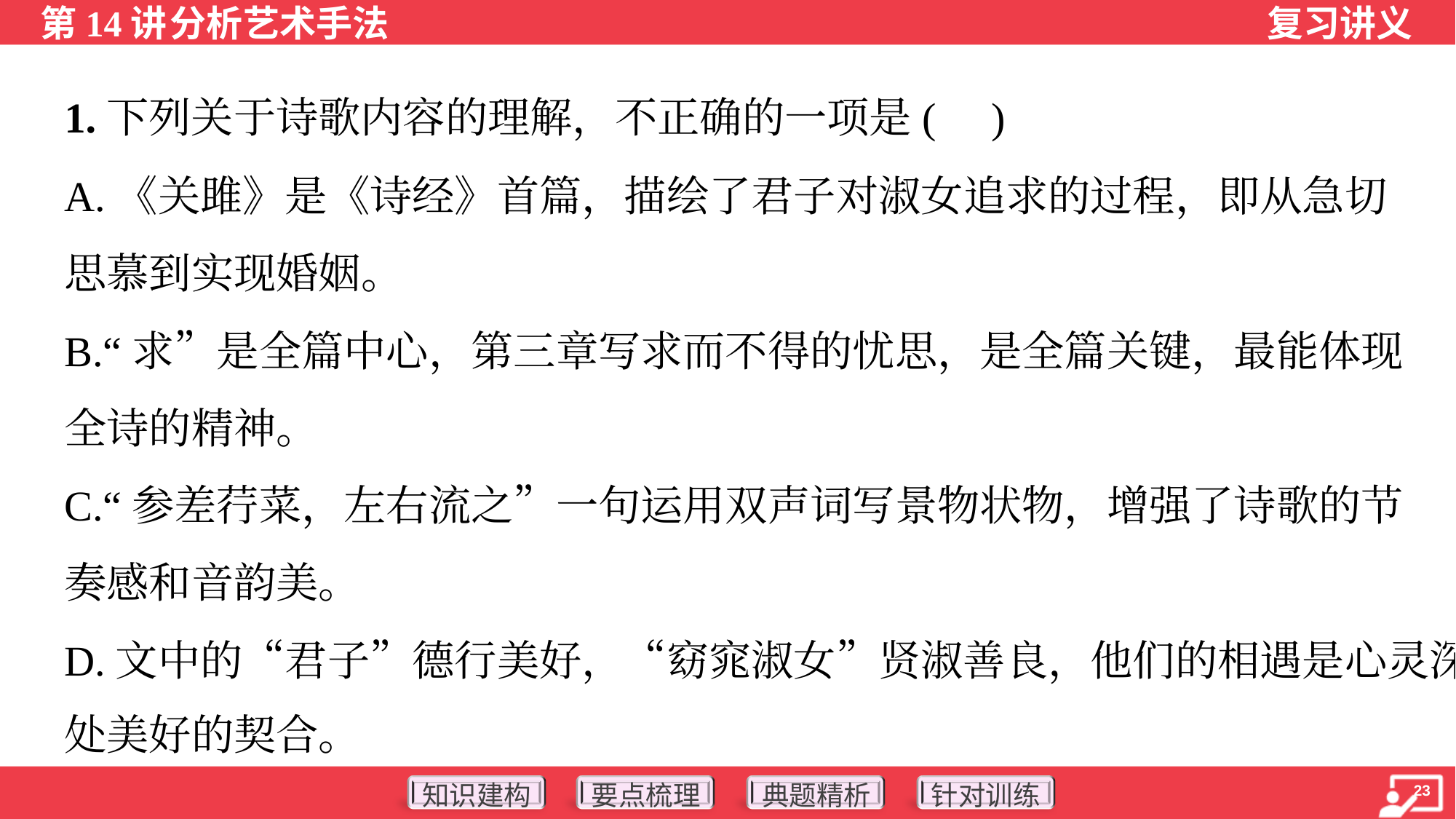

1.下列关于诗歌内容的理解，不正确的一项是(     )
A.《关雎》是《诗经》首篇，描绘了君子对淑女追求的过程，即从急切
思慕到实现婚姻。
B.“求”是全篇中心，第三章写求而不得的忧思，是全篇关键，最能体现
全诗的精神。
C.“参差荇菜，左右流之”一句运用双声词写景物状物，增强了诗歌的节
奏感和音韵美。
D.文中的“君子”德行美好，“窈窕淑女”贤淑善良，他们的相遇是心灵深
处美好的契合。